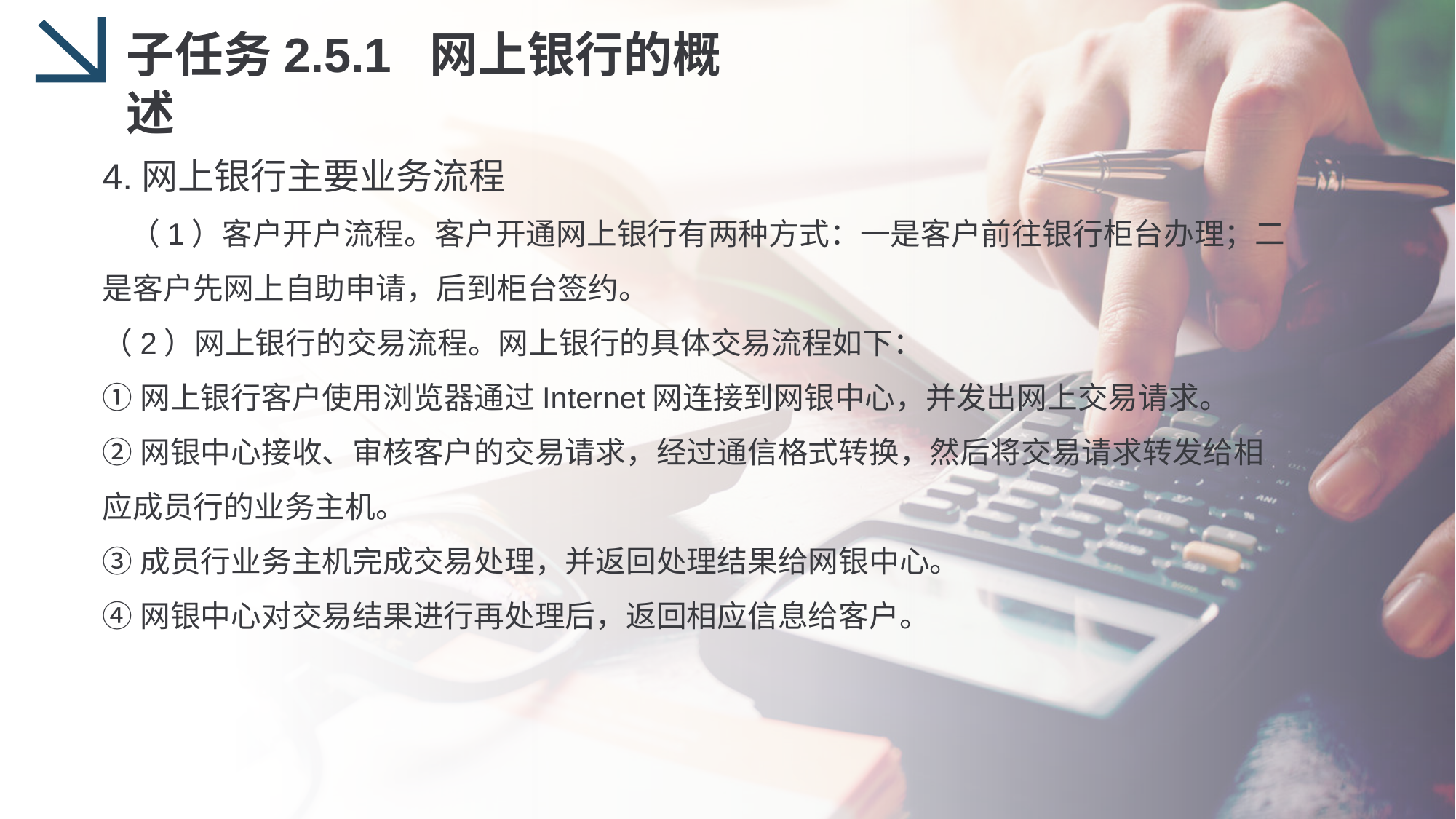

子任务2.5.1  网上银行的概述
4.网上银行主要业务流程
   （1）客户开户流程。客户开通网上银行有两种方式：一是客户前往银行柜台办理；二是客户先网上自助申请，后到柜台签约。
（2）网上银行的交易流程。网上银行的具体交易流程如下：
①网上银行客户使用浏览器通过Internet网连接到网银中心，并发出网上交易请求。
②网银中心接收、审核客户的交易请求，经过通信格式转换，然后将交易请求转发给相应成员行的业务主机。
③成员行业务主机完成交易处理，并返回处理结果给网银中心。
④网银中心对交易结果进行再处理后，返回相应信息给客户。